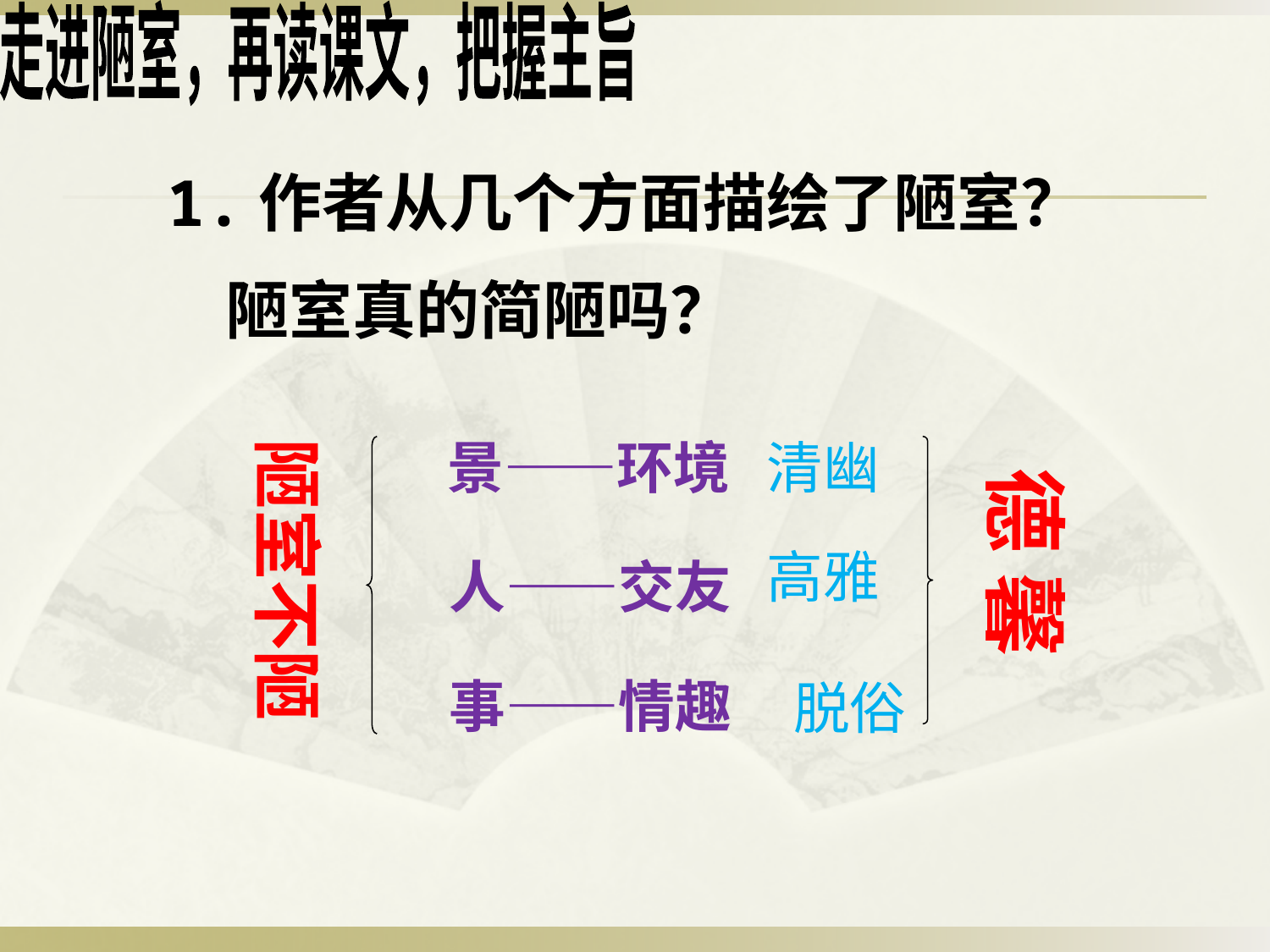

走进陋室，再读课文，把握主旨
1.作者从几个方面描绘了陋室？
   陋室真的简陋吗？
 德 馨

景——环境
陋室不陋
清幽

高雅
人——交友
事——情趣
 脱俗